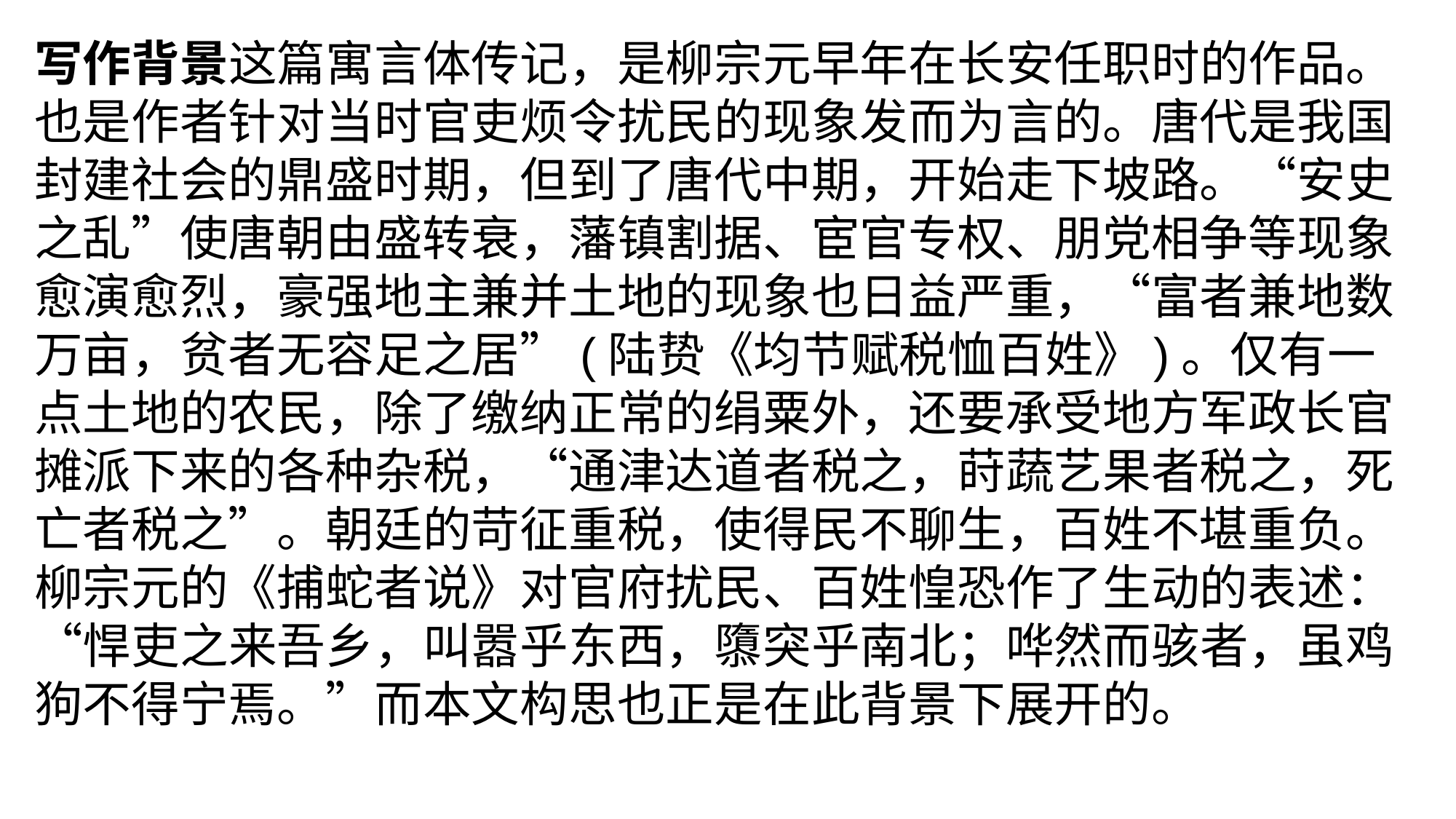

写作背景这篇寓言体传记，是柳宗元早年在长安任职时的作品。也是作者针对当时官吏烦令扰民的现象发而为言的。唐代是我国封建社会的鼎盛时期，但到了唐代中期，开始走下坡路。“安史之乱”使唐朝由盛转衰，藩镇割据、宦官专权、朋党相争等现象愈演愈烈，豪强地主兼并土地的现象也日益严重，“富者兼地数万亩，贫者无容足之居”(陆贽《均节赋税恤百姓》)。仅有一点土地的农民，除了缴纳正常的绢粟外，还要承受地方军政长官摊派下来的各种杂税，“通津达道者税之，莳蔬艺果者税之，死亡者税之”。朝廷的苛征重税，使得民不聊生，百姓不堪重负。柳宗元的《捕蛇者说》对官府扰民、百姓惶恐作了生动的表述：“悍吏之来吾乡，叫嚣乎东西，隳突乎南北；哗然而骇者，虽鸡狗不得宁焉。”而本文构思也正是在此背景下展开的。